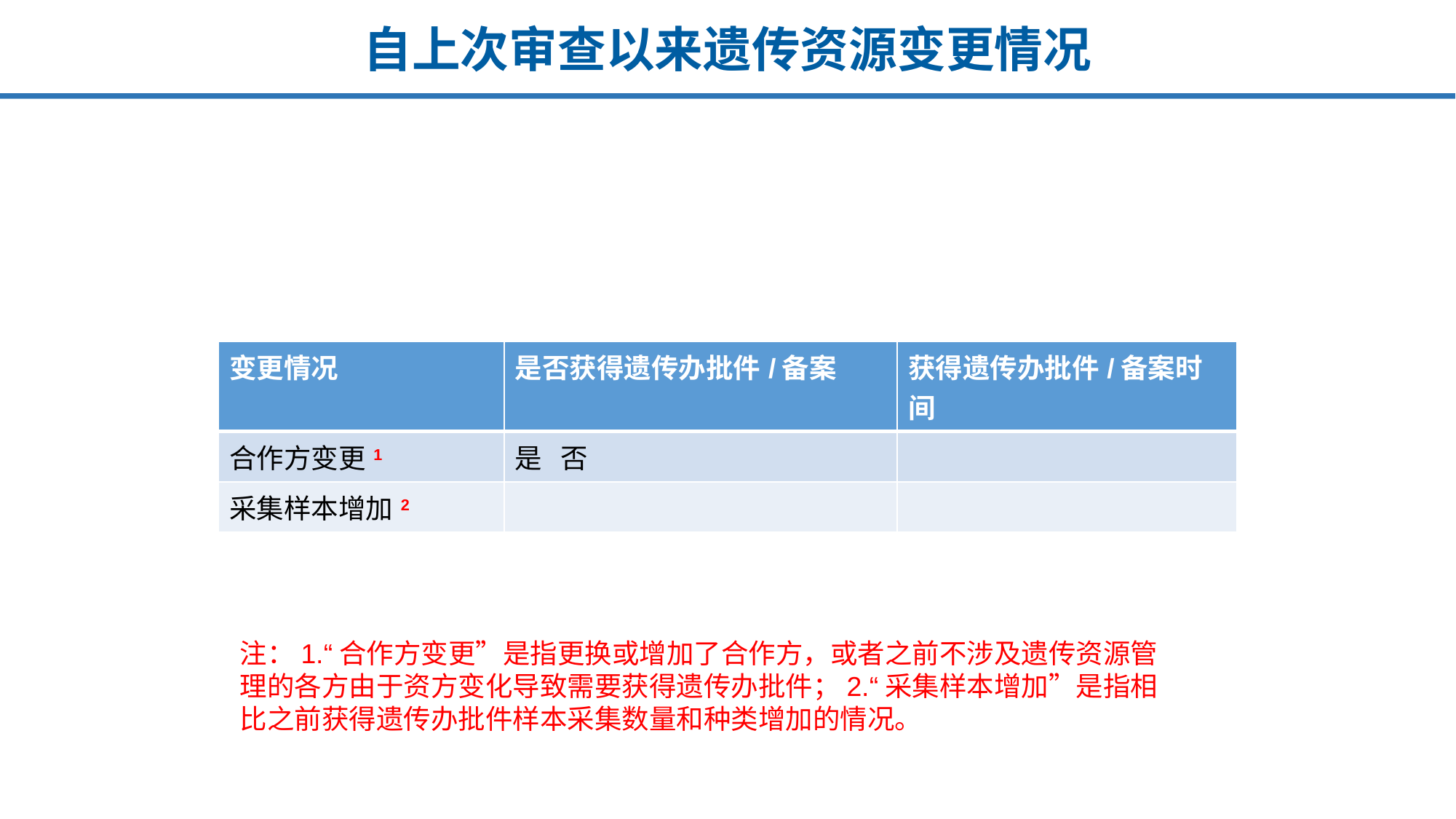

# 自上次审查以来遗传资源变更情况
| 变更情况 | 是否获得遗传办批件/备案 | 获得遗传办批件/备案时间 |
| --- | --- | --- |
| 合作方变更1 | 是 否 |  |
| 采集样本增加2 |  |  |
注：1.“合作方变更”是指更换或增加了合作方，或者之前不涉及遗传资源管理的各方由于资方变化导致需要获得遗传办批件；2.“采集样本增加”是指相比之前获得遗传办批件样本采集数量和种类增加的情况。